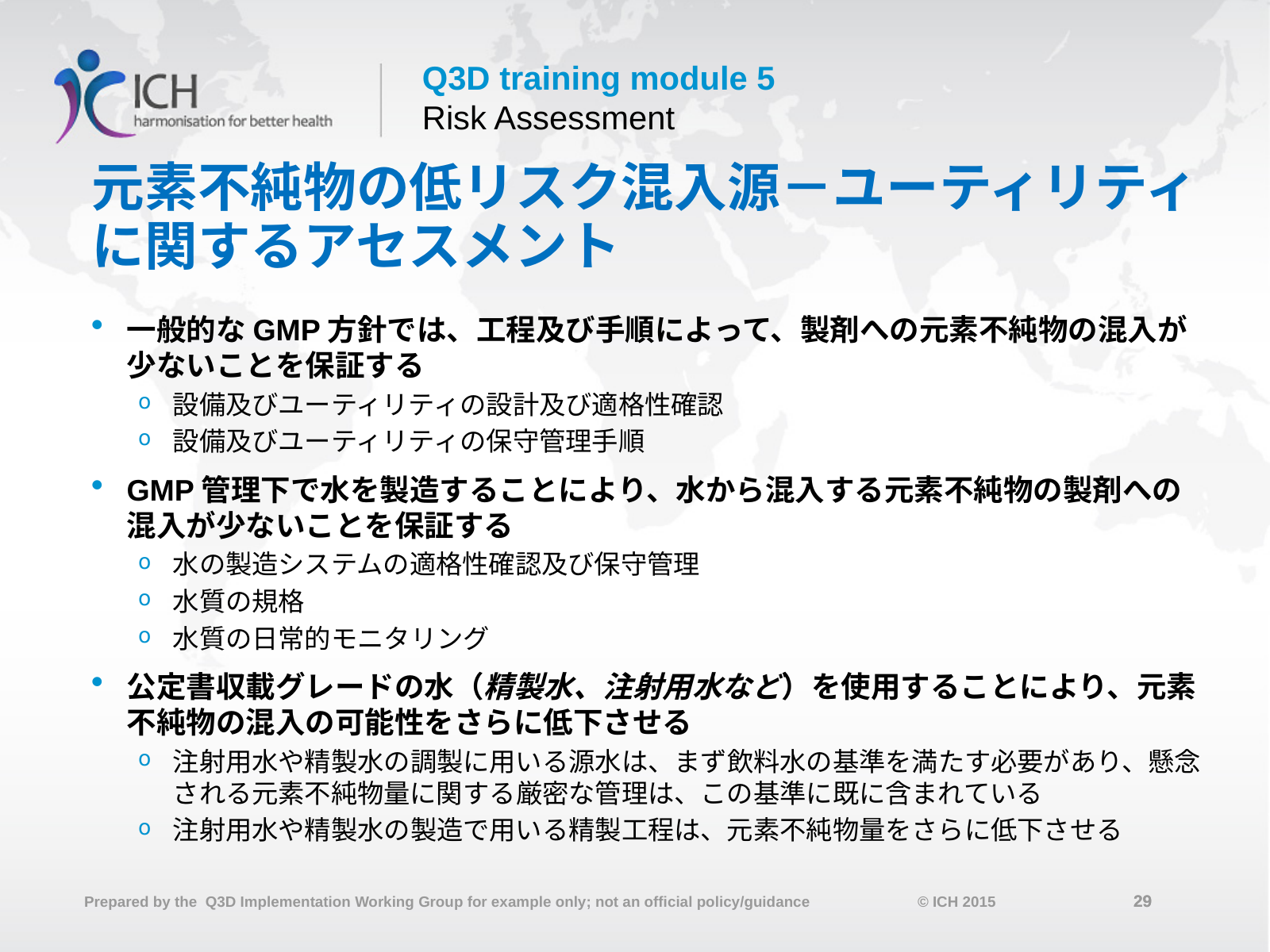

# 元素不純物の低リスク混入源－ユーティリティに関するアセスメント
一般的なGMP方針では、工程及び手順によって、製剤への元素不純物の混入が少ないことを保証する
設備及びユーティリティの設計及び適格性確認
設備及びユーティリティの保守管理手順
GMP管理下で水を製造することにより、水から混入する元素不純物の製剤への混入が少ないことを保証する
水の製造システムの適格性確認及び保守管理
水質の規格
水質の日常的モニタリング
公定書収載グレードの水（精製水、注射用水など）を使用することにより、元素不純物の混入の可能性をさらに低下させる
注射用水や精製水の調製に用いる源水は、まず飲料水の基準を満たす必要があり、懸念される元素不純物量に関する厳密な管理は、この基準に既に含まれている
注射用水や精製水の製造で用いる精製工程は、元素不純物量をさらに低下させる